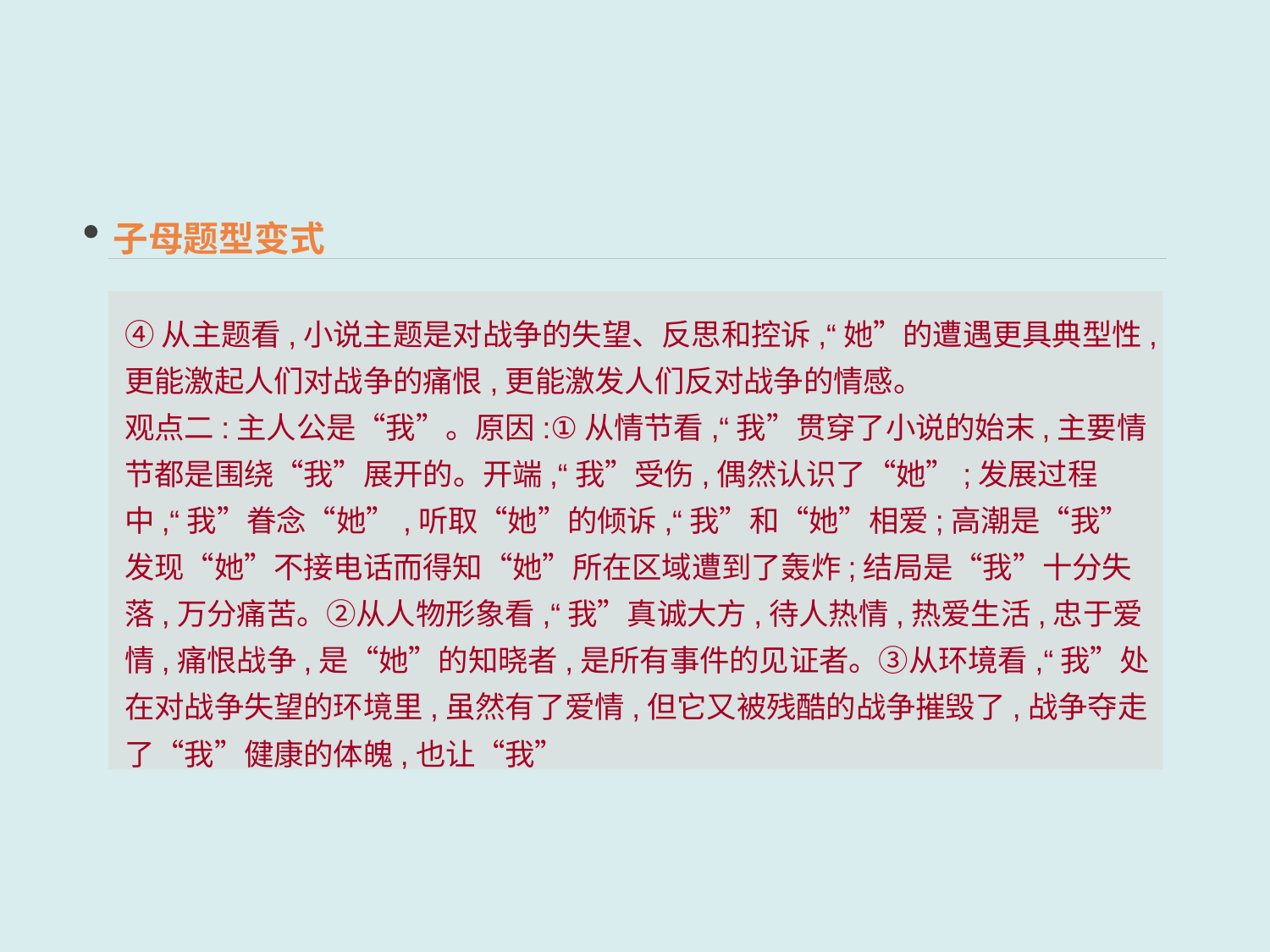

子母题型变式

④从主题看,小说主题是对战争的失望、反思和控诉,“她”的遭遇更具典型性,更能激起人们对战争的痛恨,更能激发人们反对战争的情感。
观点二:主人公是“我”。原因:①从情节看,“我”贯穿了小说的始末,主要情节都是围绕“我”展开的。开端,“我”受伤,偶然认识了“她”;发展过程中,“我”眷念“她”,听取“她”的倾诉,“我”和“她”相爱;高潮是“我”发现“她”不接电话而得知“她”所在区域遭到了轰炸;结局是“我”十分失落,万分痛苦。②从人物形象看,“我”真诚大方,待人热情,热爱生活,忠于爱情,痛恨战争,是“她”的知晓者,是所有事件的见证者。③从环境看,“我”处在对战争失望的环境里,虽然有了爱情,但它又被残酷的战争摧毁了,战争夺走了“我”健康的体魄,也让“我”